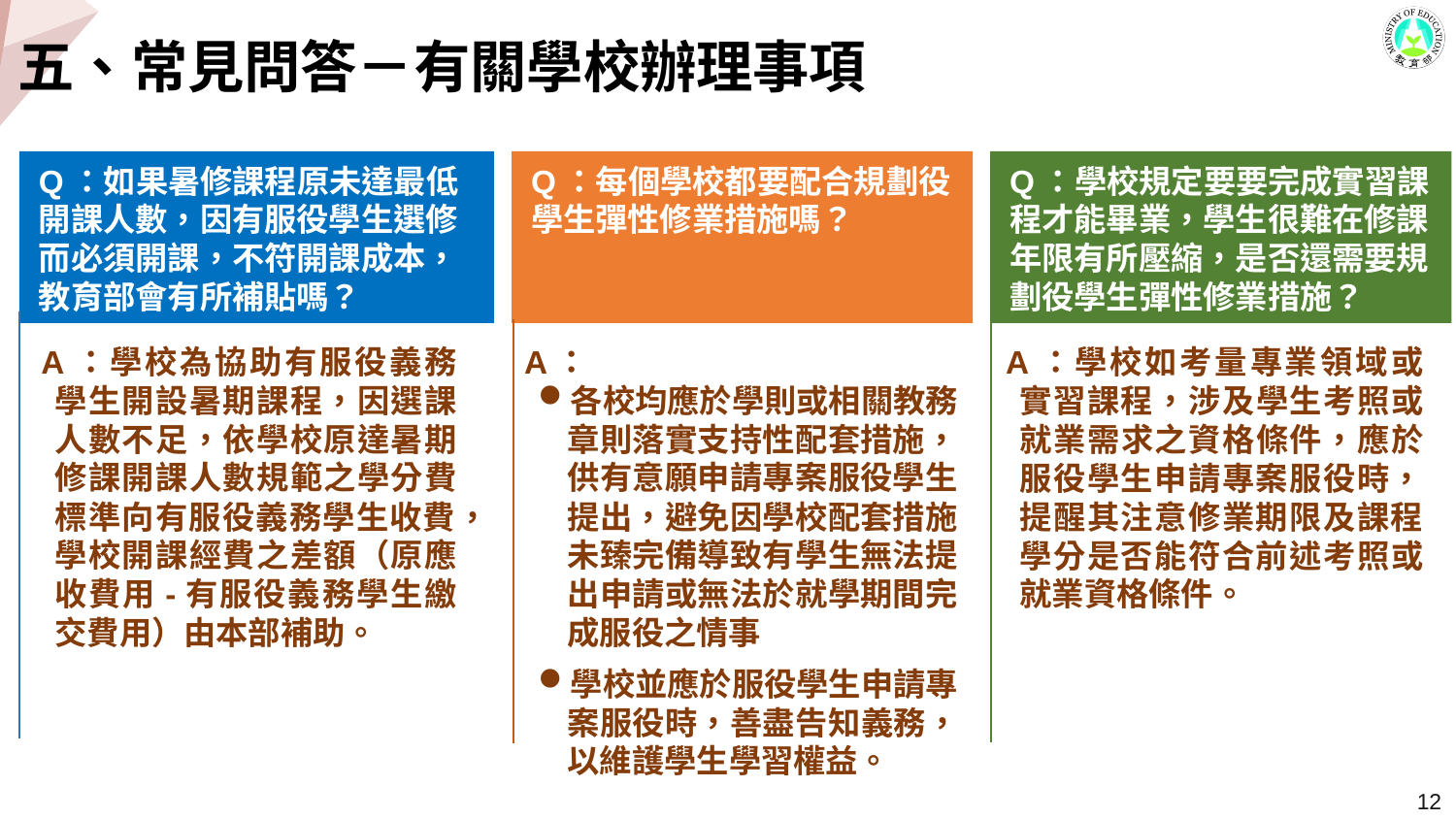

# 五、常見問答－有關學校辦理事項
Q：如果暑修課程原未達最低開課人數，因有服役學生選修而必須開課，不符開課成本，教育部會有所補貼嗎？
A：學校為協助有服役義務學生開設暑期課程，因選課人數不足，依學校原達暑期修課開課人數規範之學分費標準向有服役義務學生收費，學校開課經費之差額（原應收費用-有服役義務學生繳交費用）由本部補助。
Q：每個學校都要配合規劃役學生彈性修業措施嗎？
Q：學校規定要要完成實習課程才能畢業，學生很難在修課年限有所壓縮，是否還需要規劃役學生彈性修業措施？
A：
各校均應於學則或相關教務章則落實支持性配套措施，供有意願申請專案服役學生提出，避免因學校配套措施未臻完備導致有學生無法提出申請或無法於就學期間完成服役之情事
學校並應於服役學生申請專案服役時，善盡告知義務，以維護學生學習權益。
A：學校如考量專業領域或實習課程，涉及學生考照或就業需求之資格條件，應於服役學生申請專案服役時，提醒其注意修業期限及課程學分是否能符合前述考照或就業資格條件。